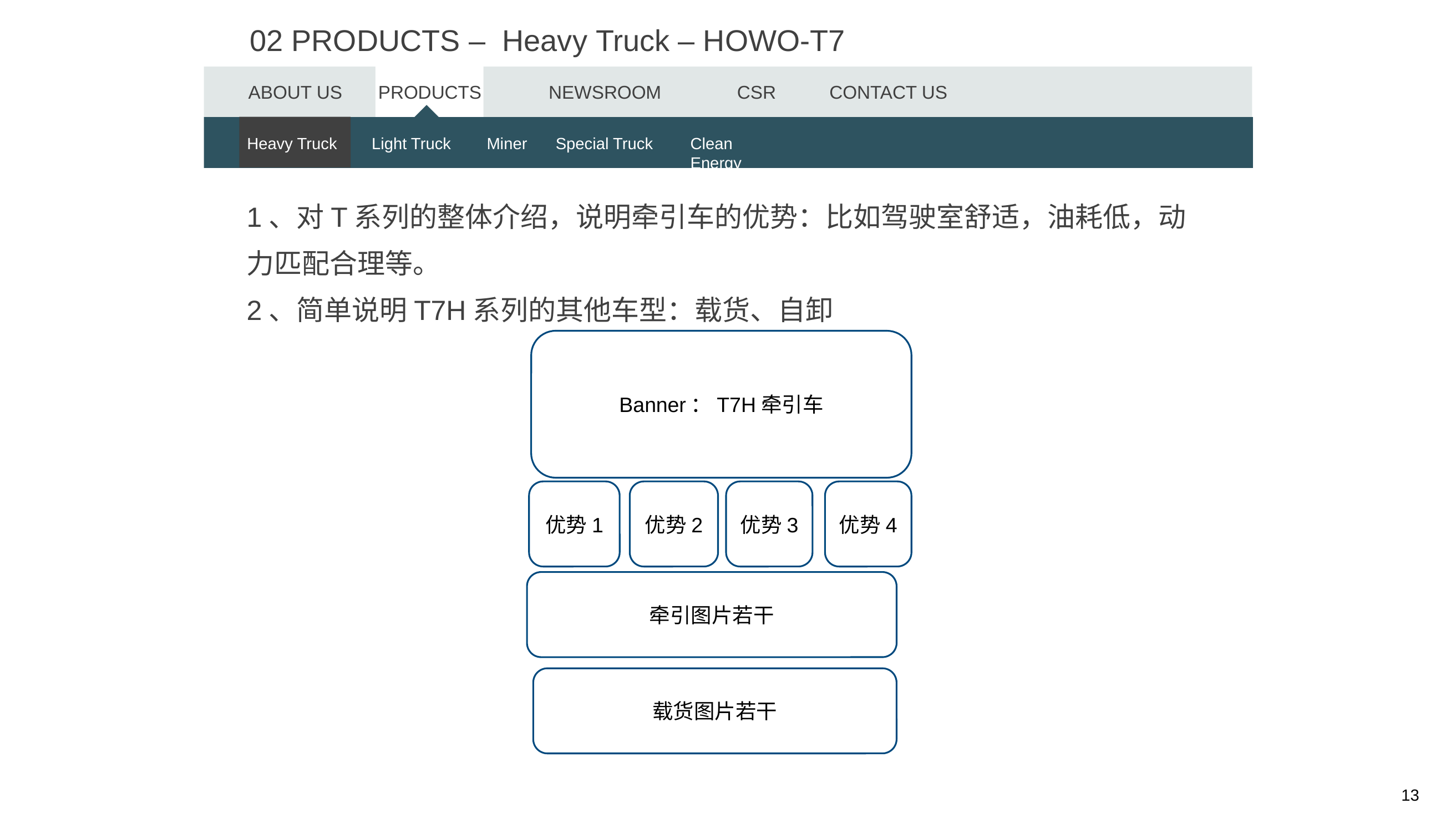

02 PRODUCTS –  Heavy Truck – HOWO-T7

ABOUT US
PRODUCTS
NEWSROOM
CSR
CONTACT US

Heavy Trucks
Heavy Truck
Light Trucks
Light Truck
Miner
Miner
Special Truck
Special Trucks
Clean Energy
Clean Energy
1、对T系列的整体介绍，说明牵引车的优势：比如驾驶室舒适，油耗低，动力匹配合理等。
2、简单说明T7H系列的其他车型：载货、自卸
Banner：T7H牵引车
优势1
优势2
优势3
优势4
牵引图片若干
载货图片若干